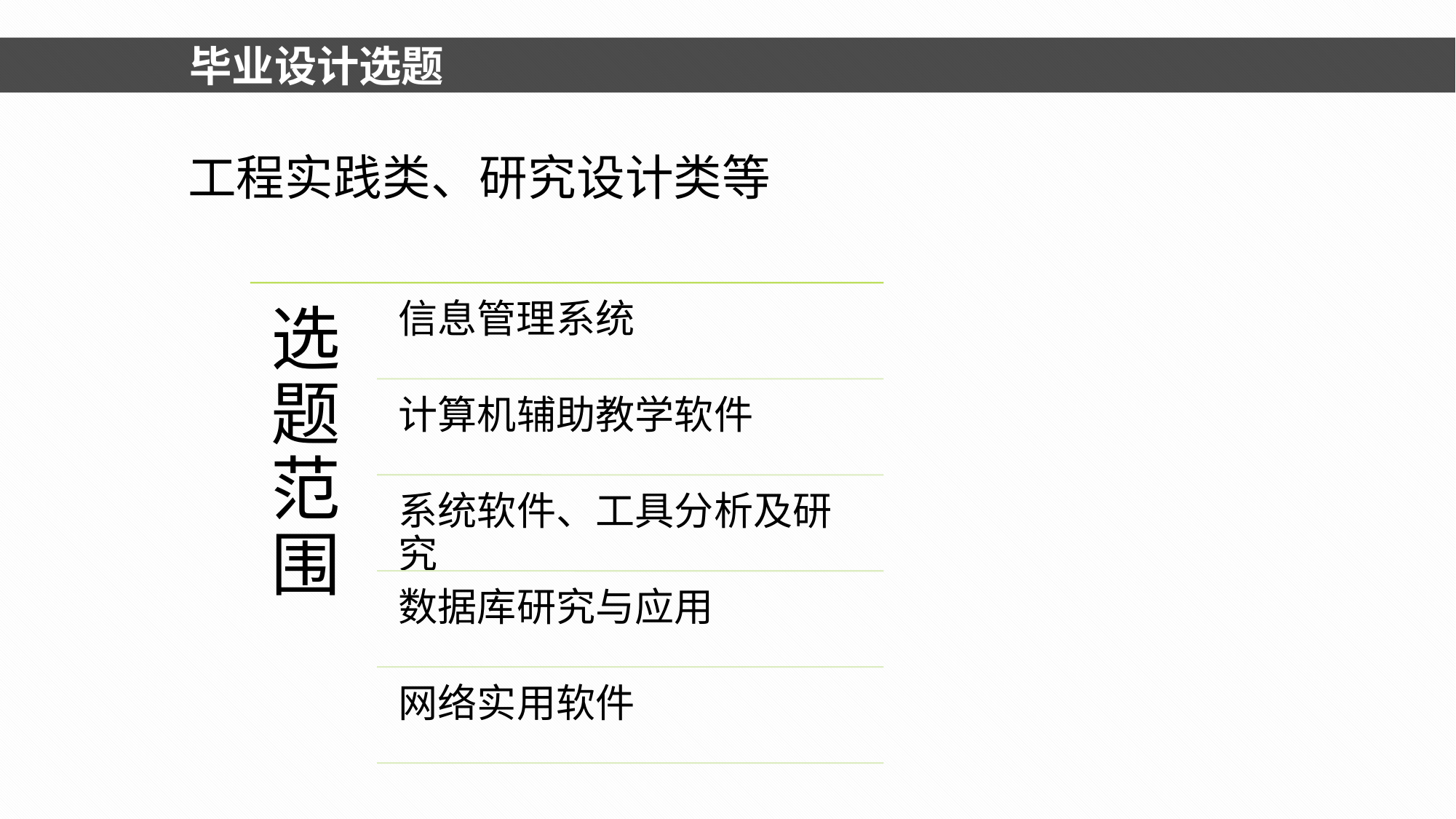

毕业设计选题

工程实践类、研究设计类等
选题范围
信息管理系统
计算机辅助教学软件
系统软件、工具分析及研究
数据库研究与应用
网络实用软件